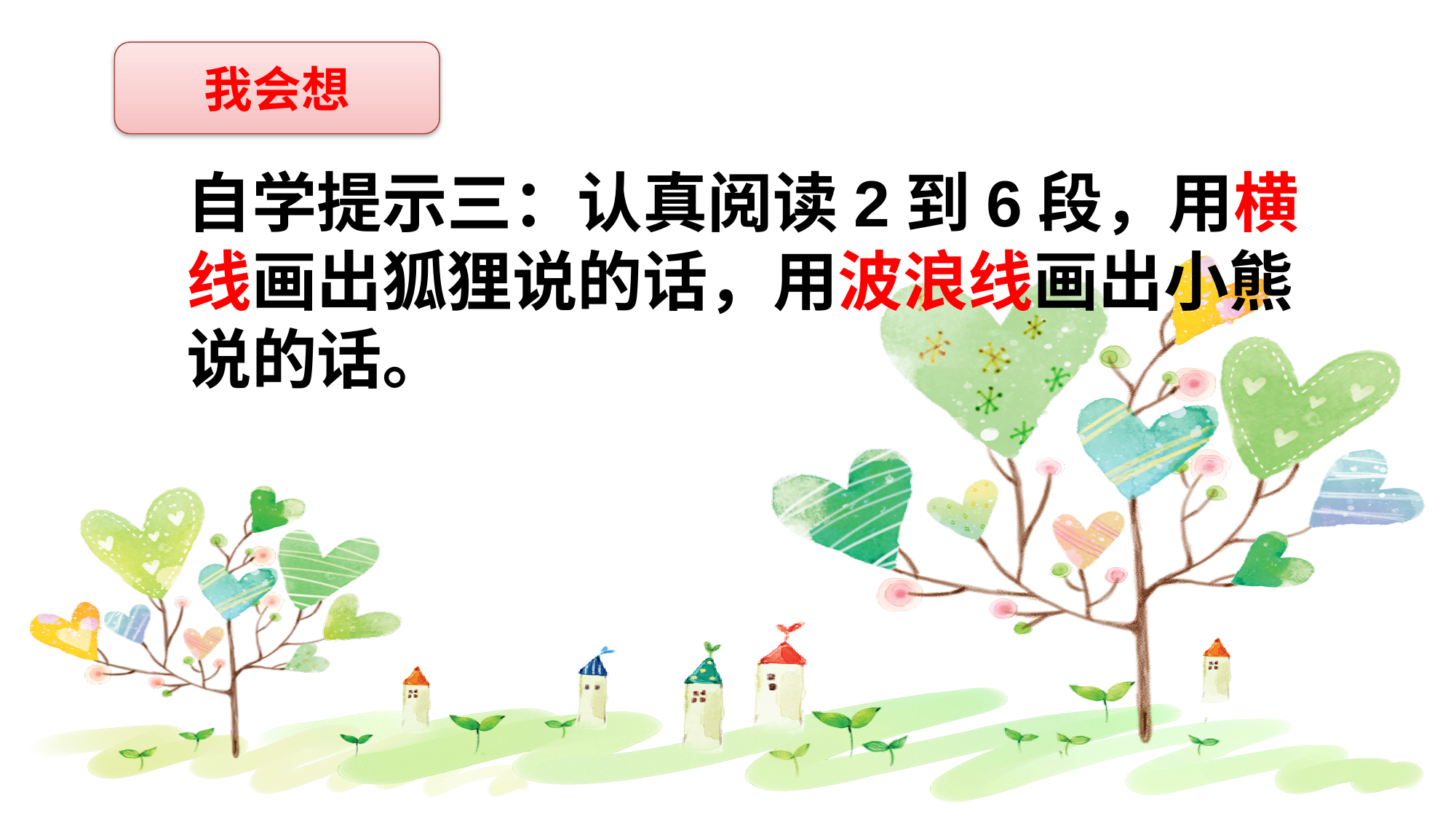

我会想
自学提示三：认真阅读2到6段，用横线画出狐狸说的话，用波浪线画出小熊说的话。